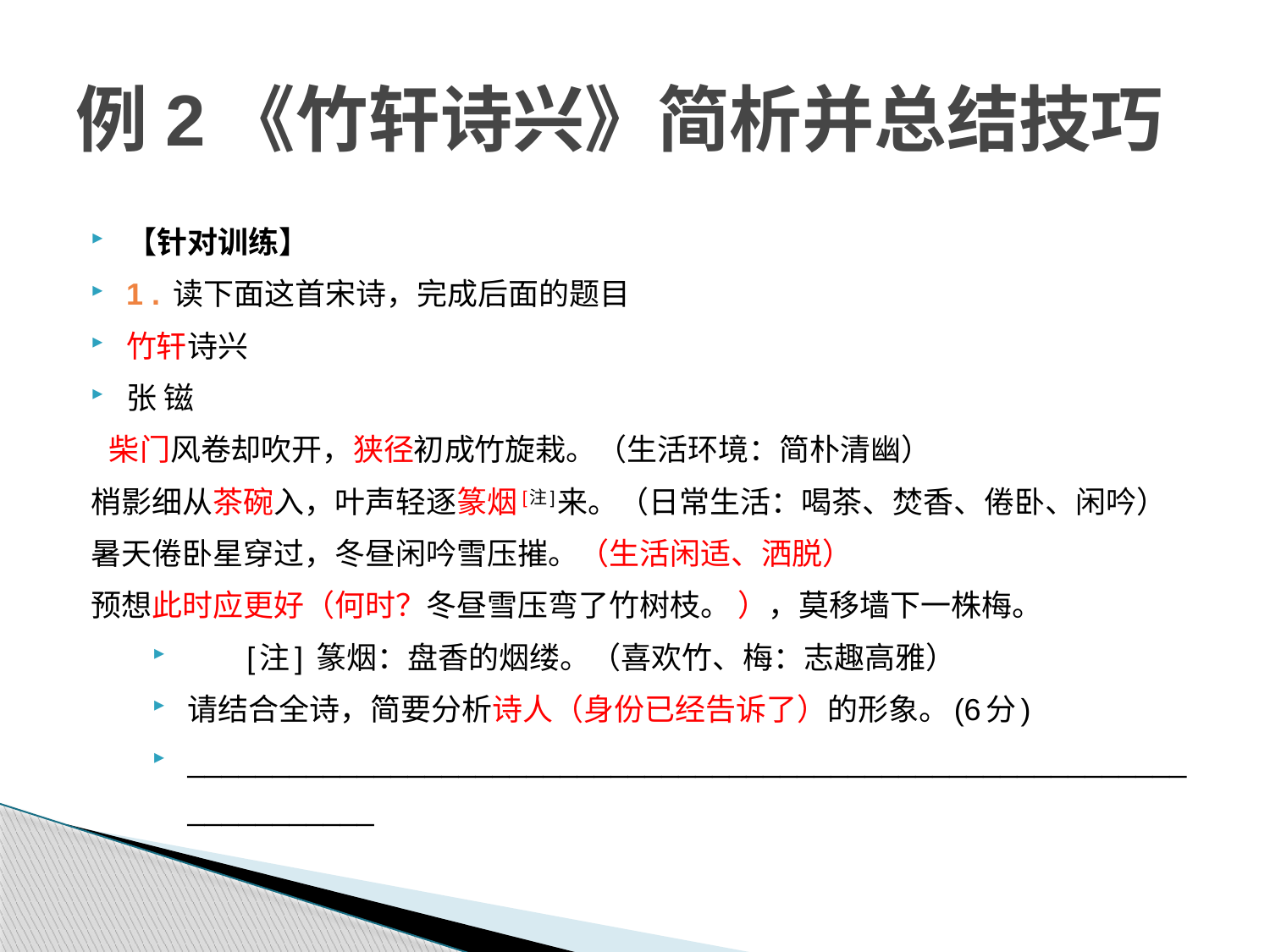

# 例2《竹轩诗兴》简析并总结技巧
【针对训练】
1 . 读下面这首宋诗，完成后面的题目
竹轩诗兴
张 镃
  柴门风卷却吹开，狭径初成竹旋栽。（生活环境：简朴清幽）
梢影细从茶碗入，叶声轻逐篆烟[注]来。（日常生活：喝茶、焚香、倦卧、闲吟）
暑天倦卧星穿过，冬昼闲吟雪压摧。（生活闲适、洒脱）
预想此时应更好（何时？冬昼雪压弯了竹树枝。 ），莫移墙下一株梅。
       [注] 篆烟：盘香的烟缕。（喜欢竹、梅：志趣高雅）
请结合全诗，简要分析诗人（身份已经告诉了）的形象。(6分)
______________________________________________________________________